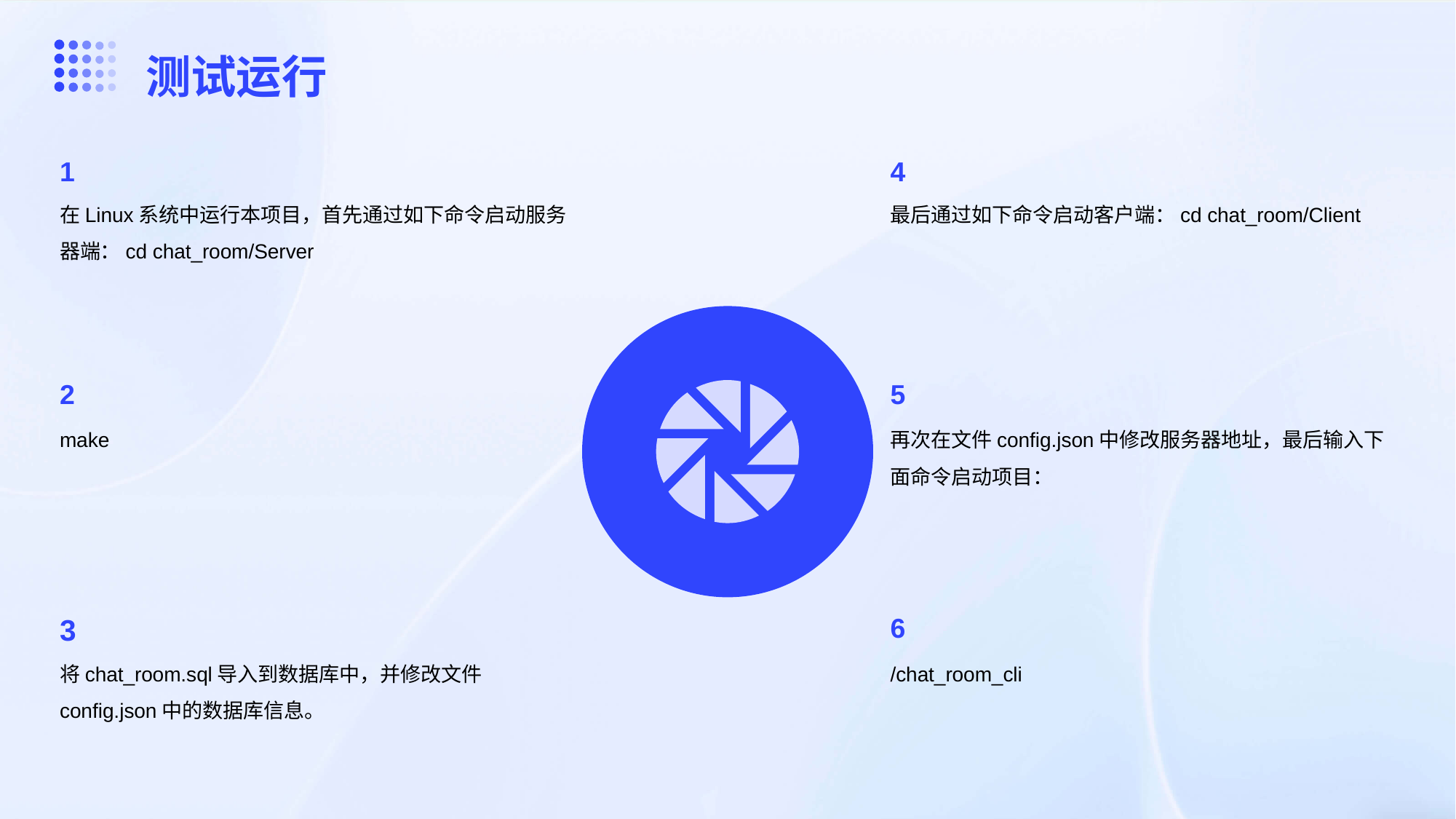

测试运行

1
4
在Linux系统中运行本项目，首先通过如下命令启动服务器端：cd chat_room/Server
最后通过如下命令启动客户端：cd chat_room/Client

2
5

make
再次在文件config.json中修改服务器地址，最后输入下面命令启动项目：
3
6
将chat_room.sql导入到数据库中，并修改文件config.json中的数据库信息。
/chat_room_cli